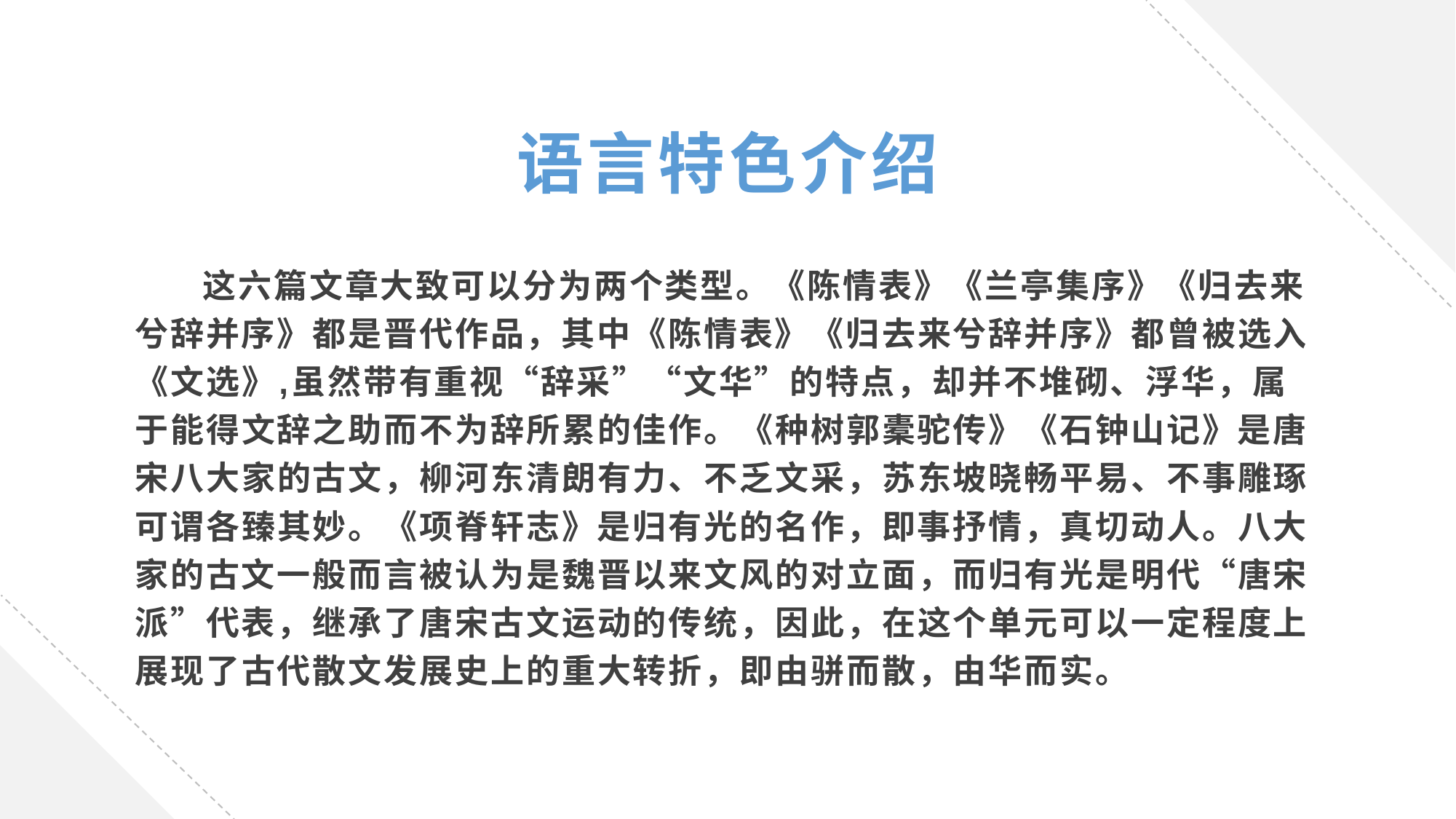

语言特色介绍
                  这六篇文章大致可以分为两个类型。《陈情表》《兰亭集序》《归去来兮辞并序》都是晋代作品，其中《陈情表》《归去来兮辞并序》都曾被选入《文选》,虽然带有重视“辞采”“文华”的特点，却并不堆砌、浮华，属于能得文辞之助而不为辞所累的佳作。《种树郭橐驼传》《石钟山记》是唐宋八大家的古文，柳河东清朗有力、不乏文采，苏东坡晓畅平易、不事雕琢可谓各臻其妙。《项脊轩志》是归有光的名作，即事抒情，真切动人。八大家的古文一般而言被认为是魏晋以来文风的对立面，而归有光是明代“唐宋派”代表，继承了唐宋古文运动的传统，因此，在这个单元可以一定程度上展现了古代散文发展史上的重大转折，即由骈而散，由华而实。